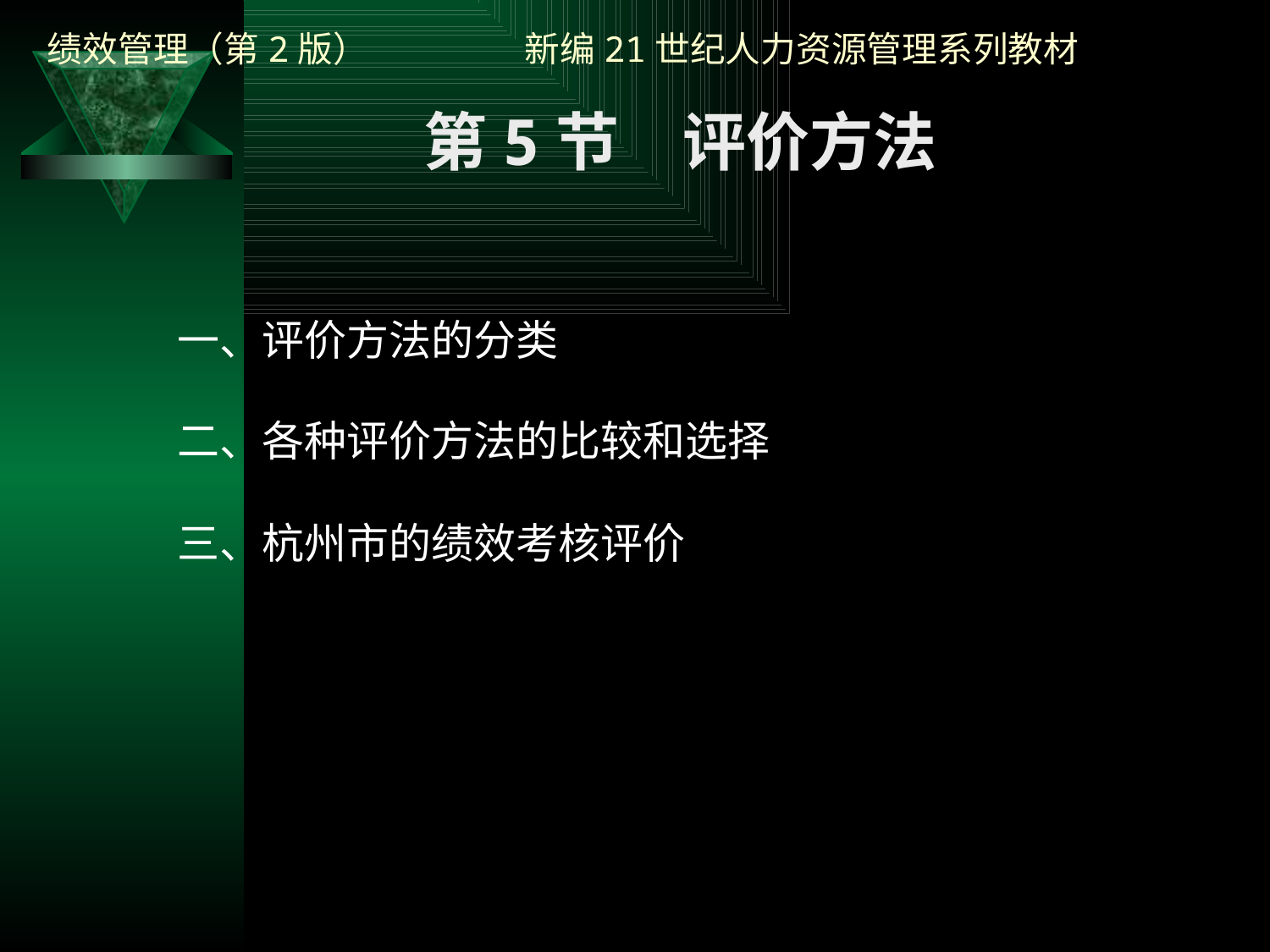

第5节　评价方法
一、评价方法的分类
二、各种评价方法的比较和选择
三、杭州市的绩效考核评价